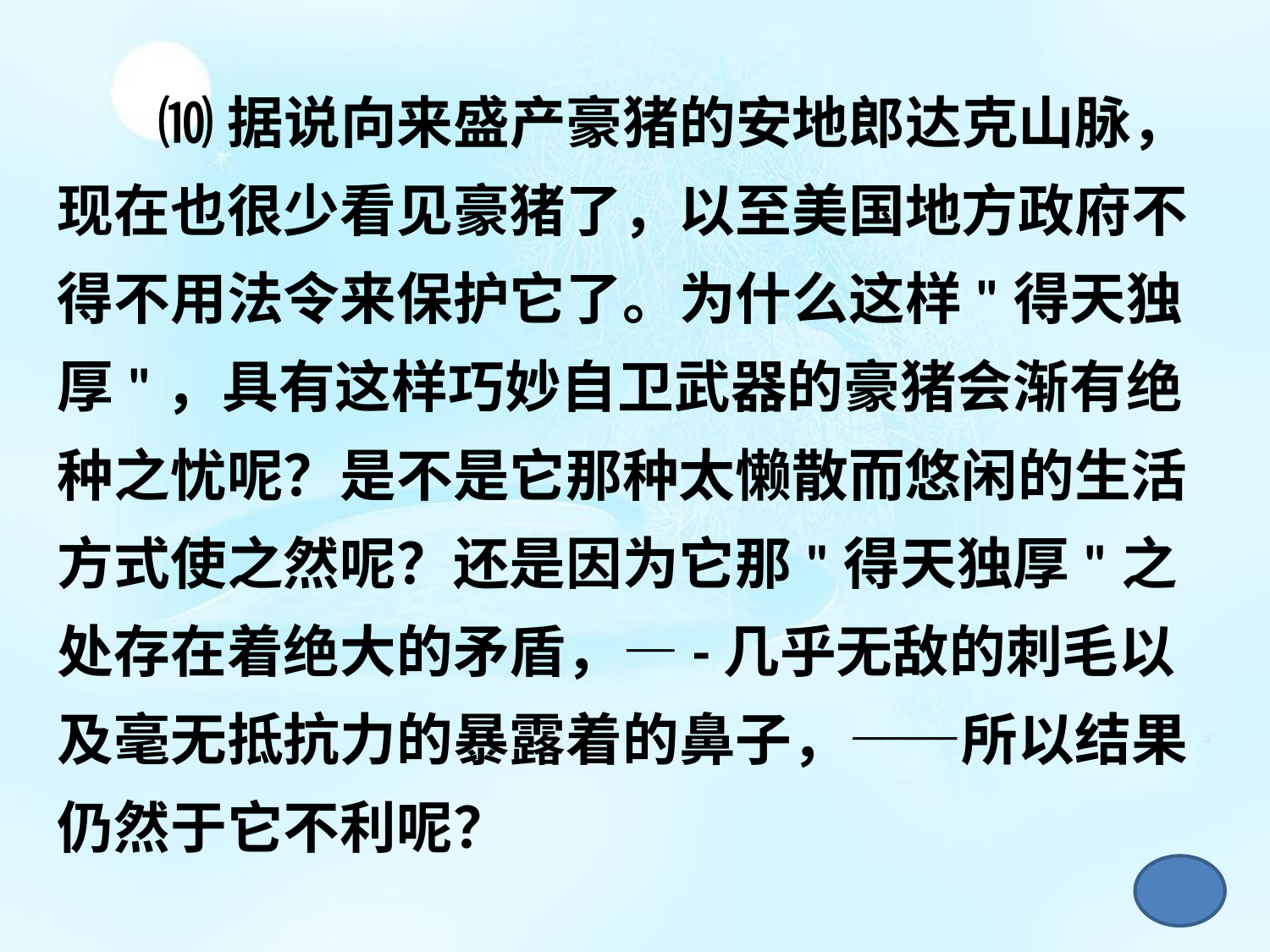

⑽据说向来盛产豪猪的安地郎达克山脉，现在也很少看见豪猪了，以至美国地方政府不得不用法令来保护它了。为什么这样"得天独厚"，具有这样巧妙自卫武器的豪猪会渐有绝种之忧呢？是不是它那种太懒散而悠闲的生活方式使之然呢？还是因为它那"得天独厚"之处存在着绝大的矛盾，—-几乎无敌的刺毛以及毫无抵抗力的暴露着的鼻子，——所以结果仍然于它不利呢？